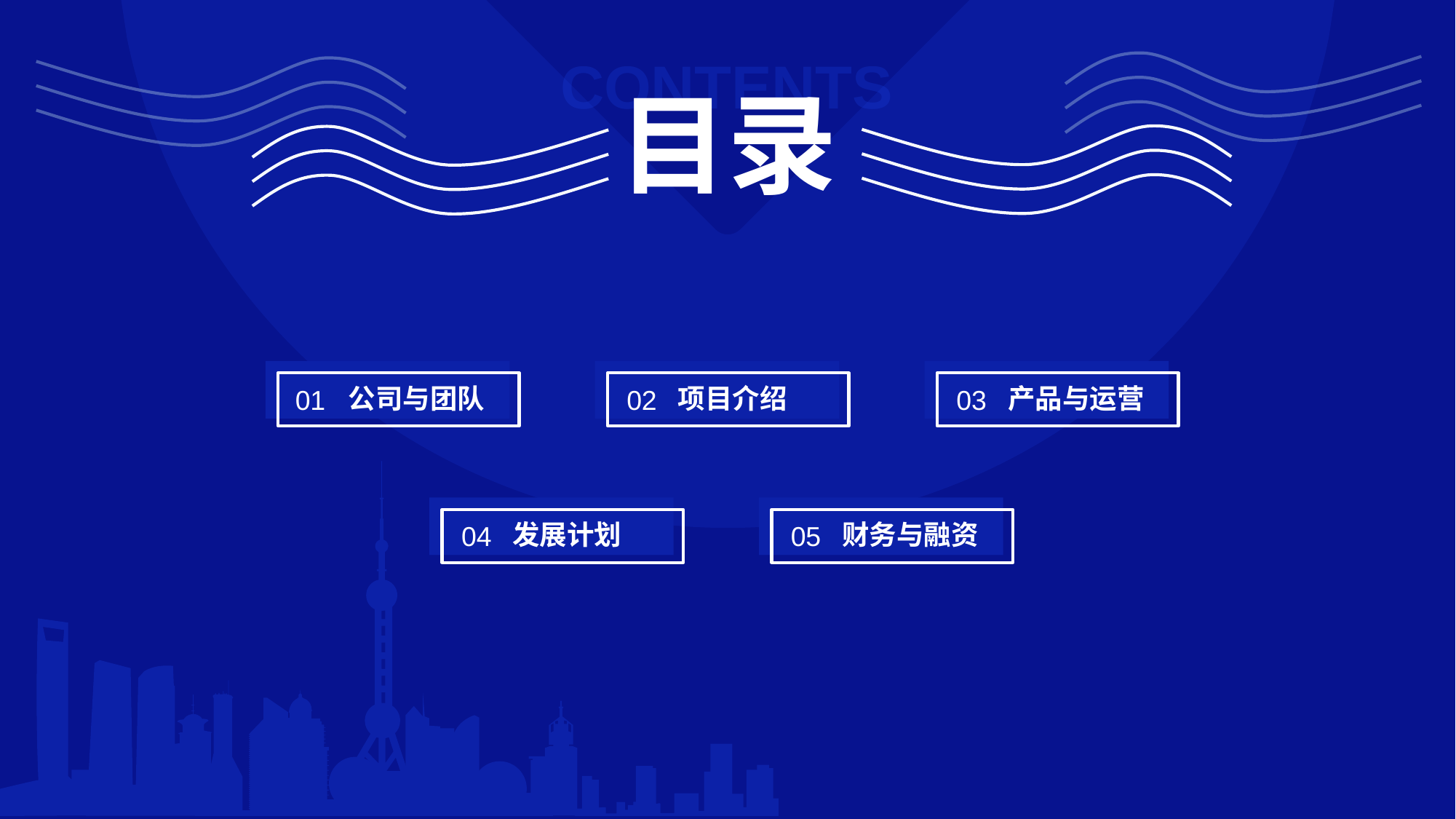

CONTENTS

目录

公司与团队
01

项目介绍
02

产品与运营
03

发展计划
04

财务与融资
05